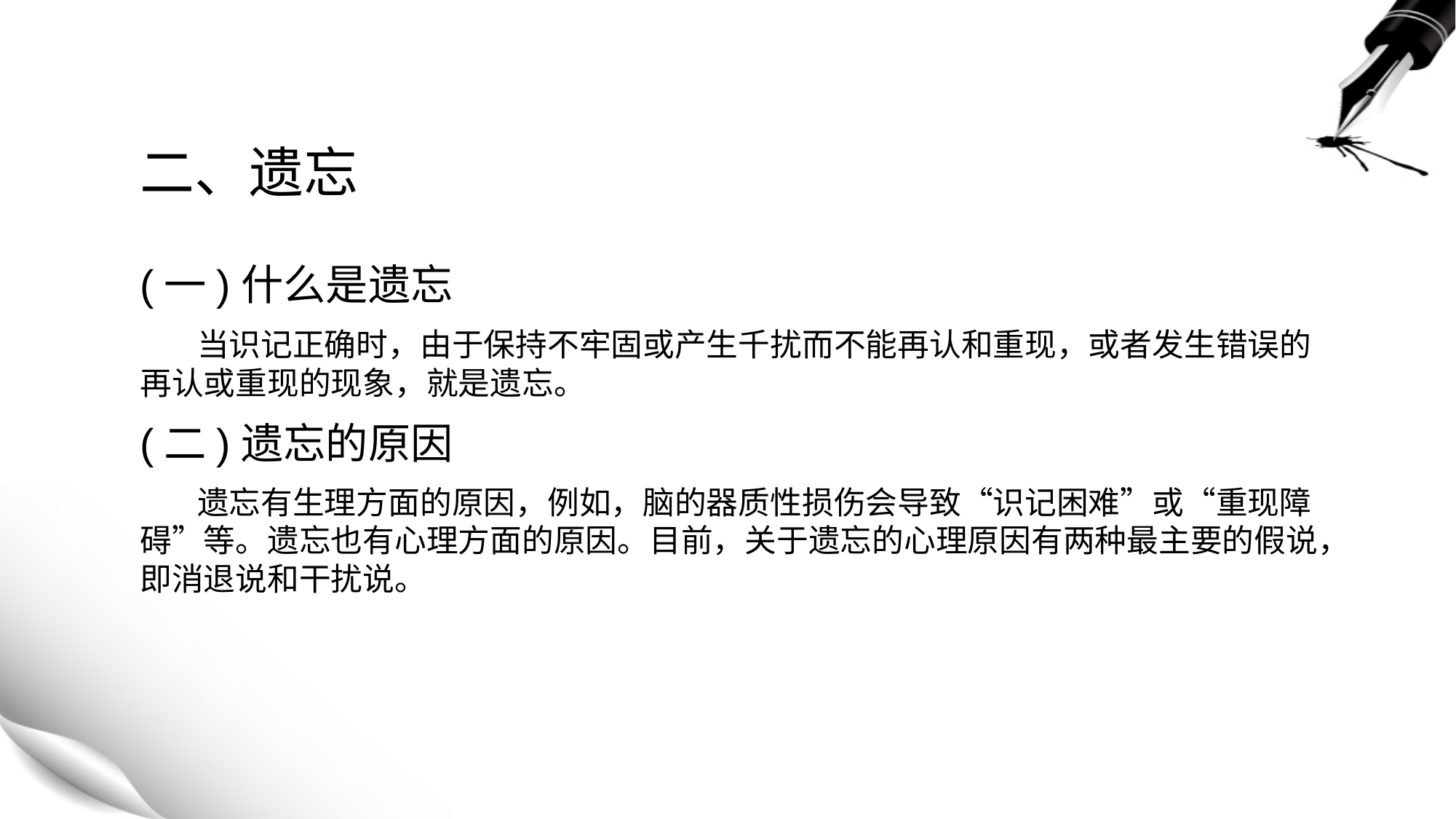

# 二、遗忘
(一)什么是遗忘
       当识记正确时，由于保持不牢固或产生千扰而不能再认和重现，或者发生错误的再认或重现的现象，就是遗忘。
(二)遗忘的原因
       遗忘有生理方面的原因，例如，脑的器质性损伤会导致“识记困难”或“重现障碍”等。遗忘也有心理方面的原因。目前，关于遗忘的心理原因有两种最主要的假说，即消退说和干扰说。